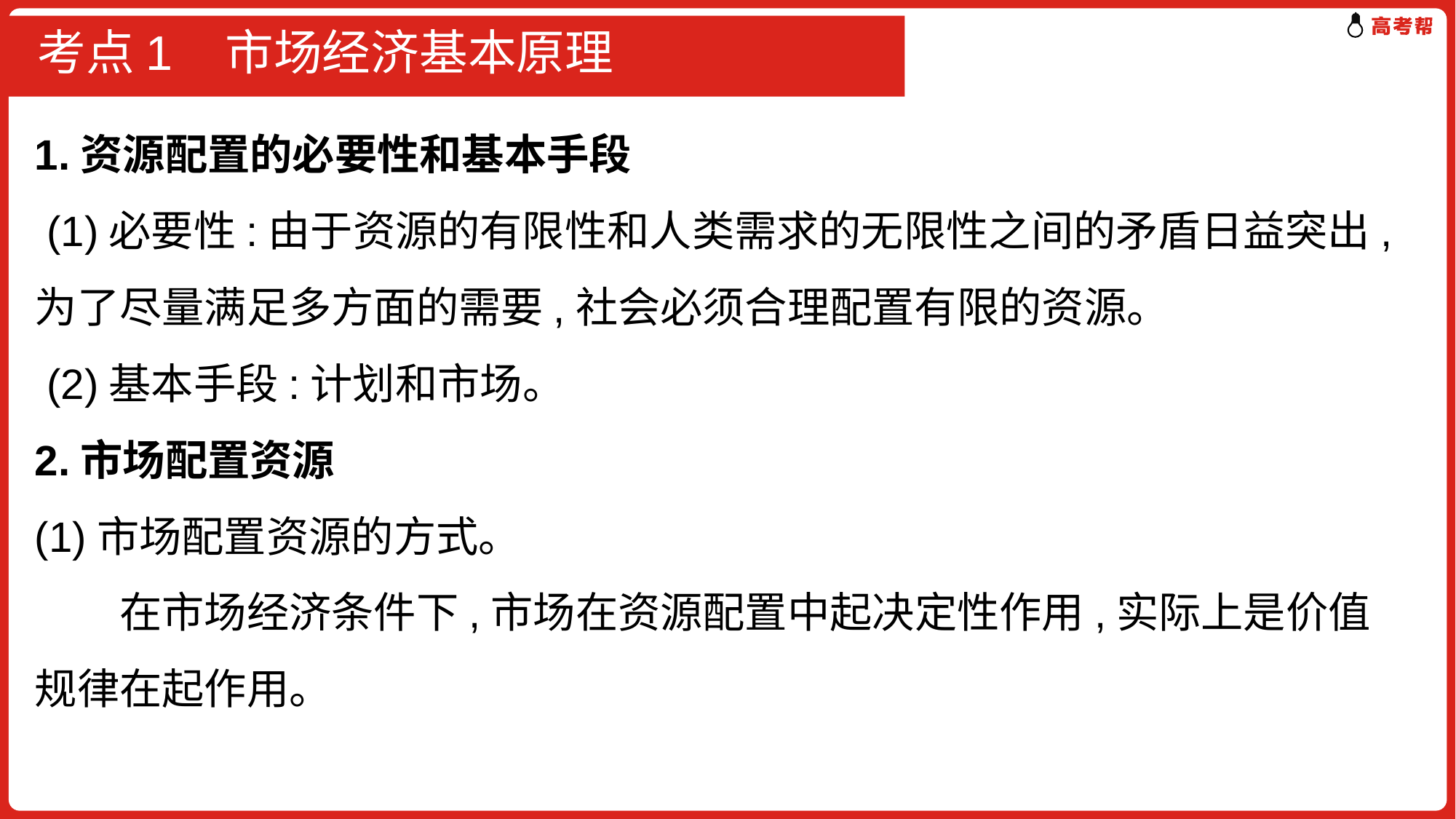

# 考点1   市场经济基本原理
1.资源配置的必要性和基本手段
 (1)必要性:由于资源的有限性和人类需求的无限性之间的矛盾日益突出,为了尽量满足多方面的需要,社会必须合理配置有限的资源。
 (2)基本手段:计划和市场。
2.市场配置资源
(1)市场配置资源的方式。
　　在市场经济条件下,市场在资源配置中起决定性作用,实际上是价值规律在起作用。